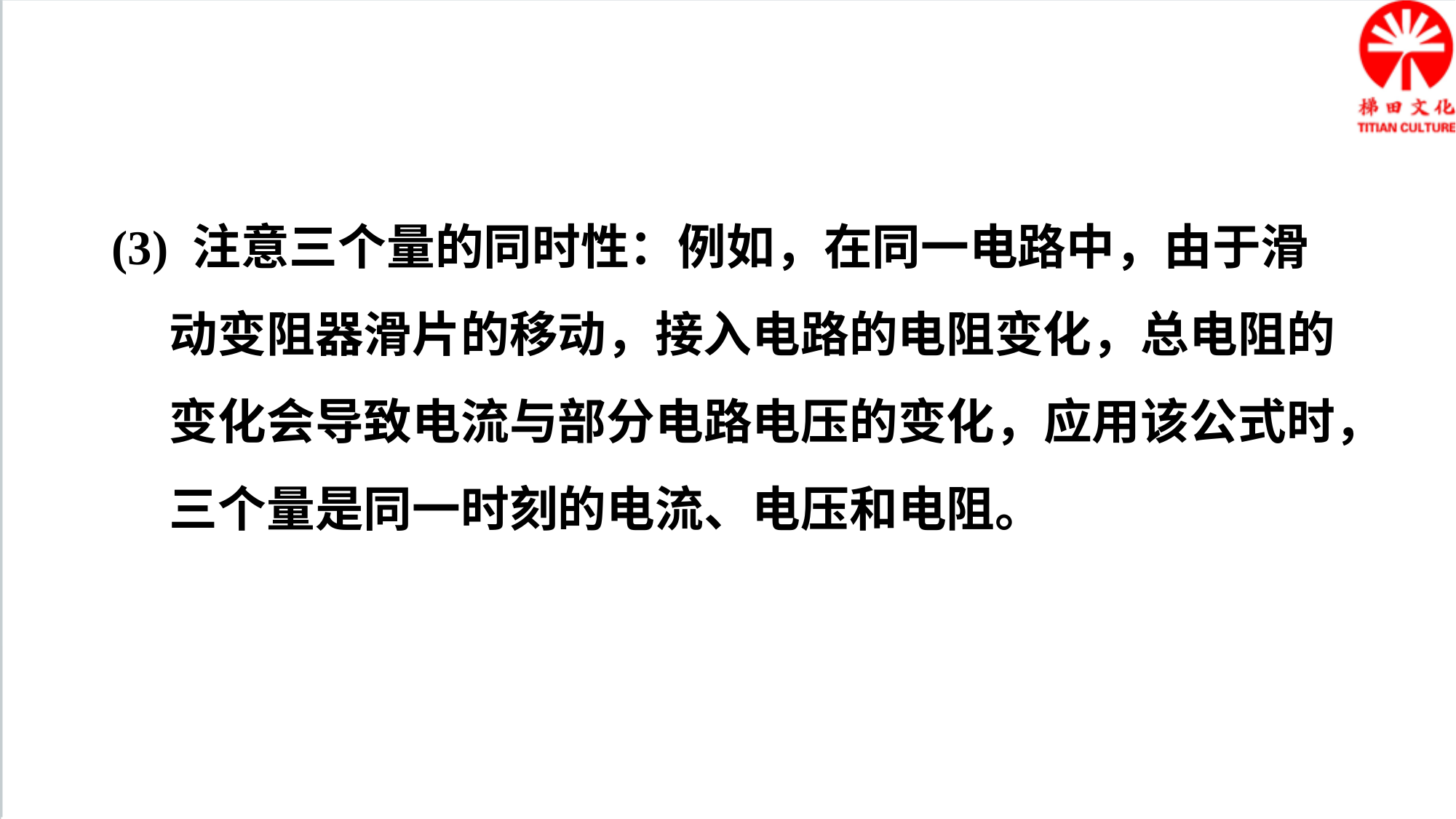

(3) 注意三个量的同时性：例如，在同一电路中，由于滑动变阻器滑片的移动，接入电路的电阻变化，总电阻的变化会导致电流与部分电路电压的变化，应用该公式时，三个量是同一时刻的电流、电压和电阻。